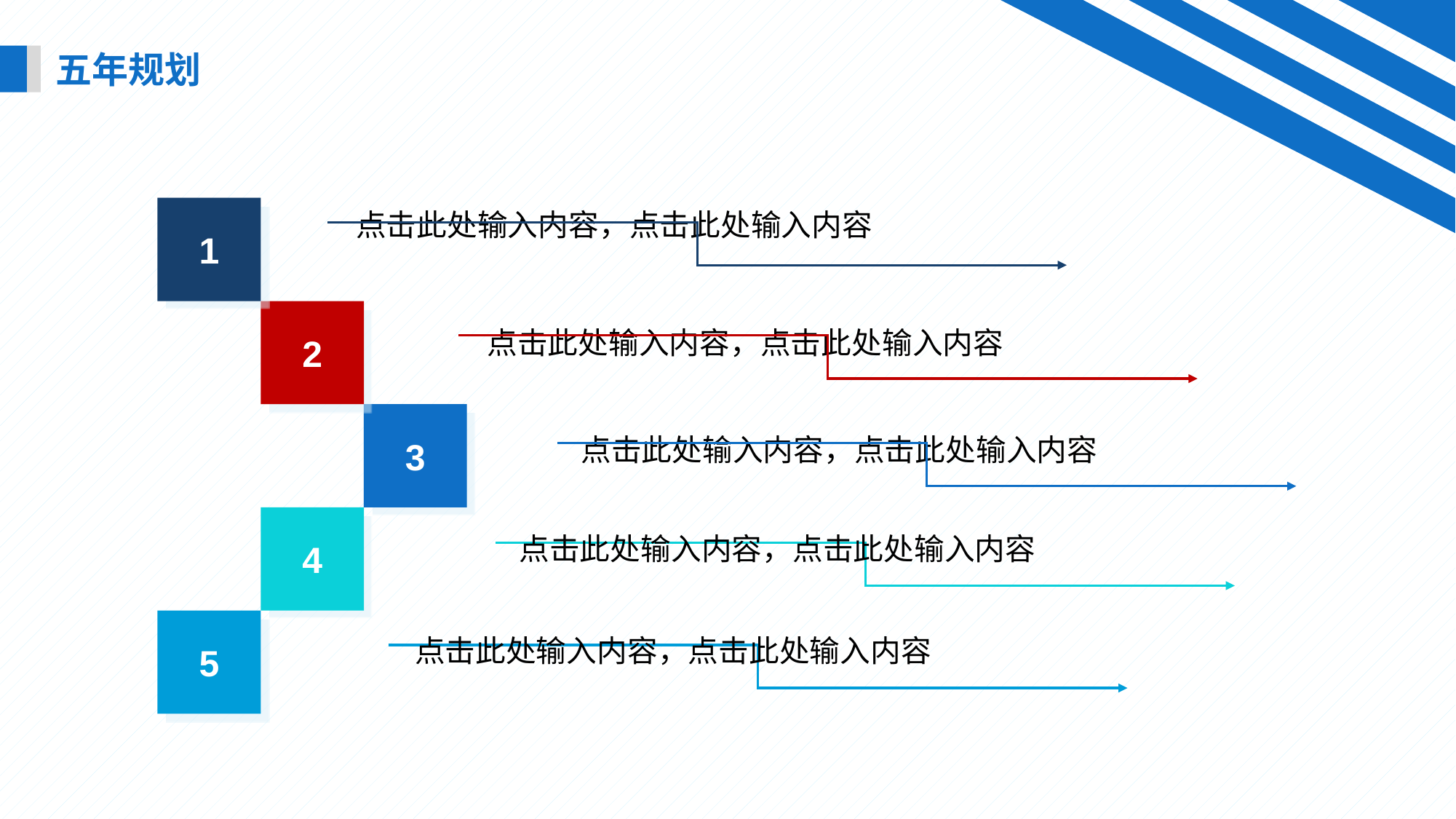

五年规划

1
2
3
4
5
点击此处输入内容，点击此处输入内容
点击此处输入内容，点击此处输入内容
点击此处输入内容，点击此处输入内容
点击此处输入内容，点击此处输入内容
点击此处输入内容，点击此处输入内容